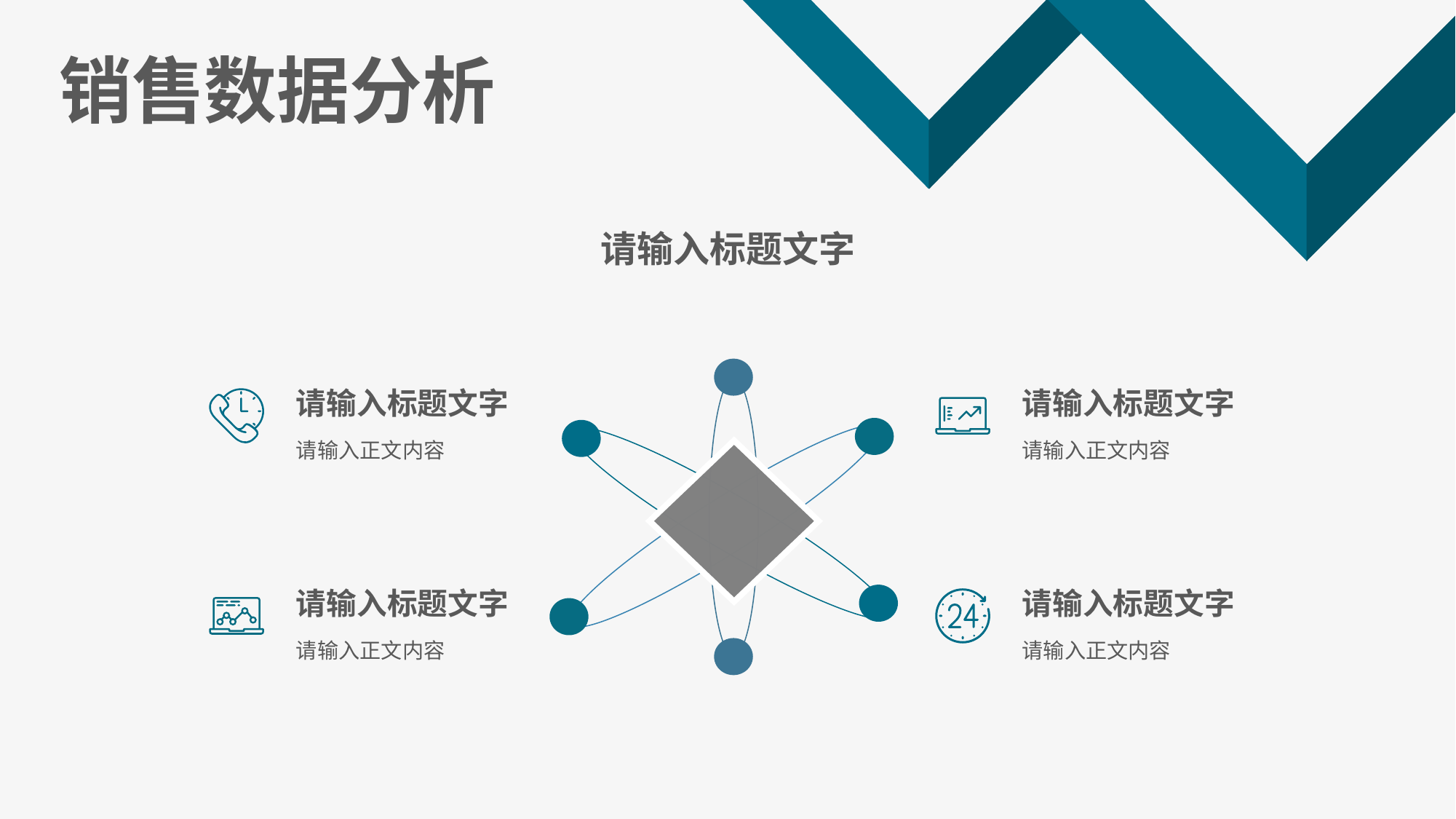

# 销售数据分析
请输入标题文字

请输入标题文字

请输入正文内容
请输入标题文字

请输入正文内容
请输入标题文字

请输入正文内容
请输入标题文字

请输入正文内容